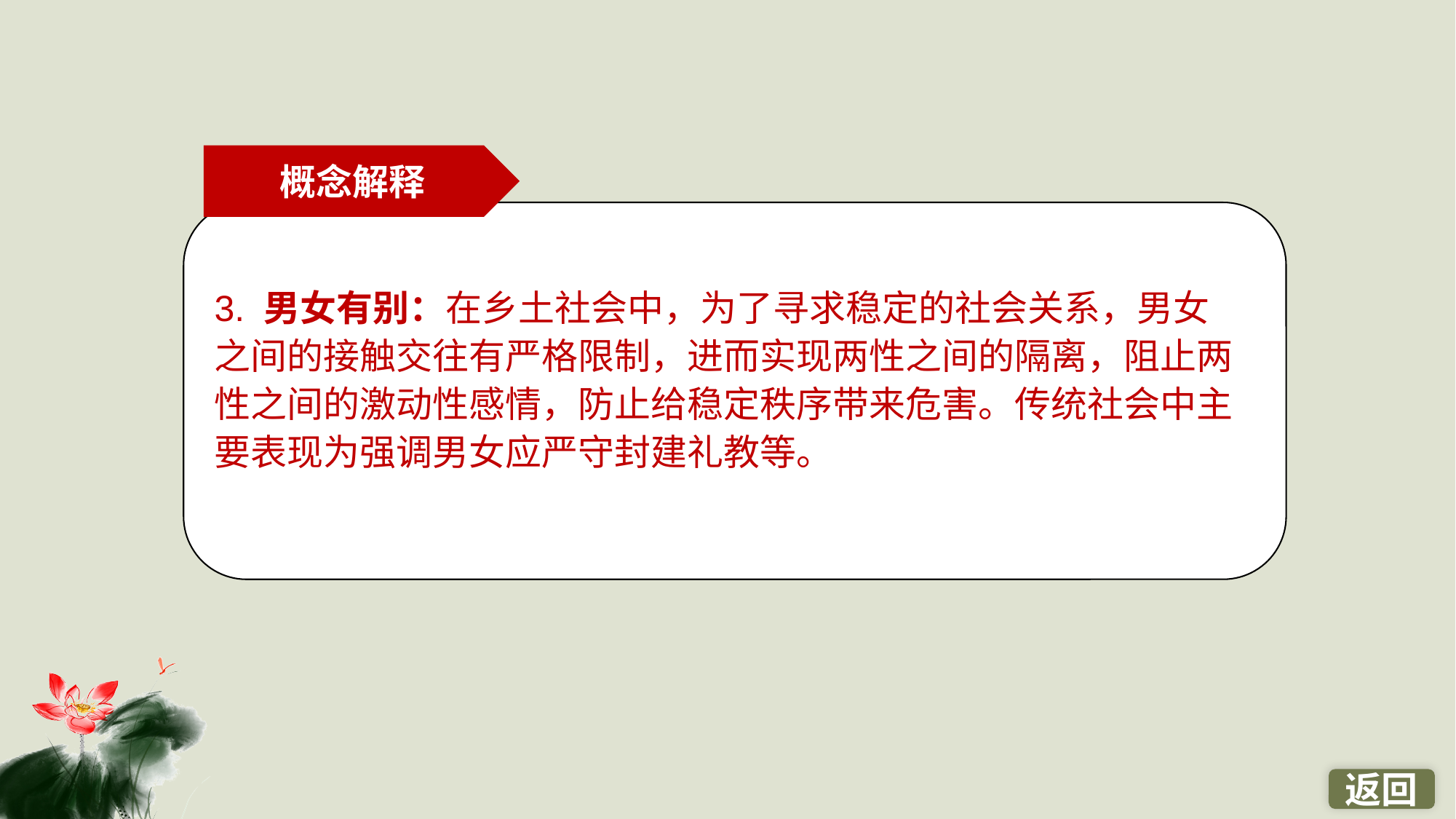

概念解释

3. 男女有别：在乡土社会中，为了寻求稳定的社会关系，男女之间的接触交往有严格限制，进而实现两性之间的隔离，阻止两性之间的激动性感情，防止给稳定秩序带来危害。传统社会中主要表现为强调男女应严守封建礼教等。
返回